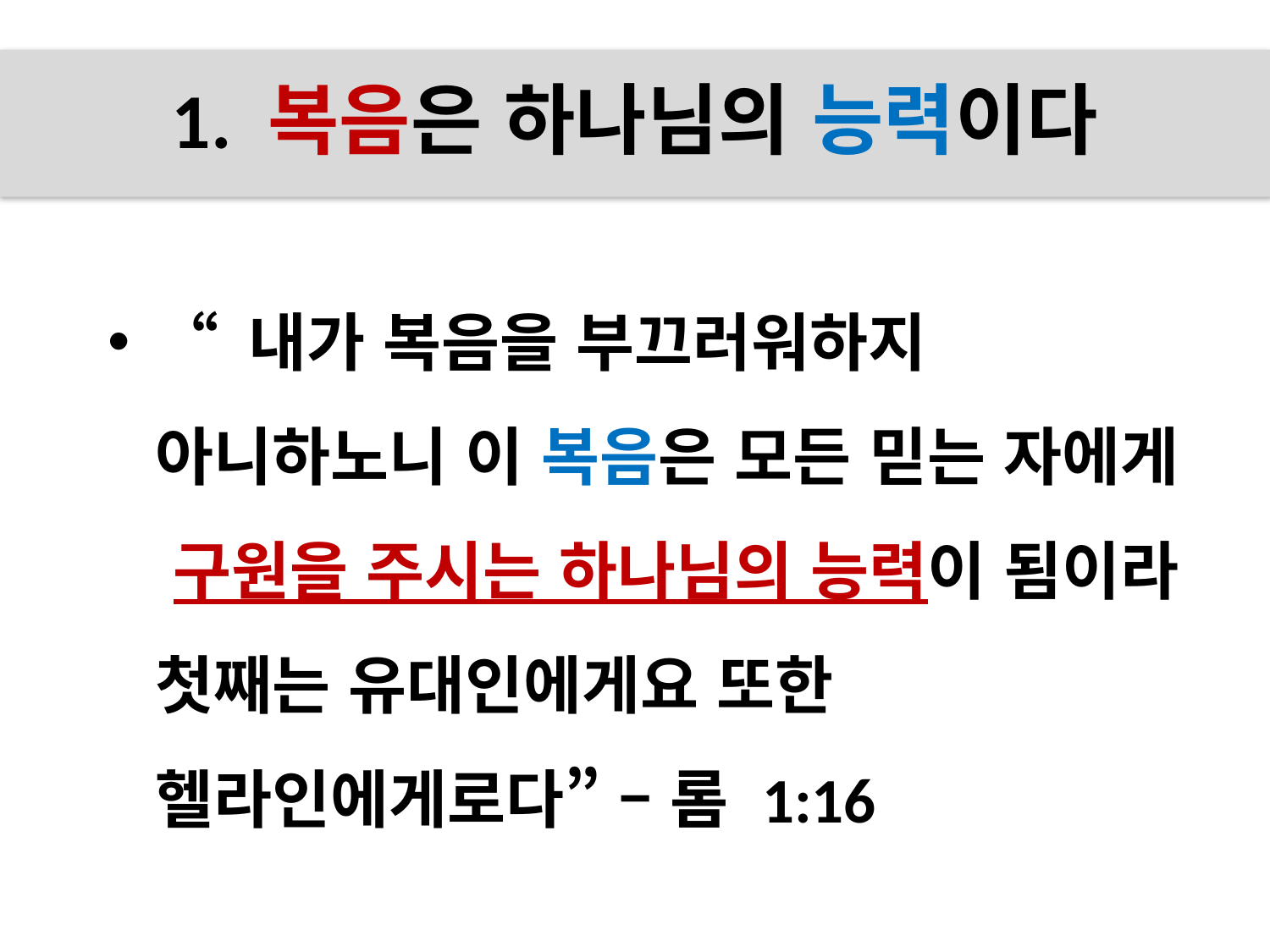

# 1. 복음은 하나님의 능력이다

“ 내가 복음을 부끄러워하지 아니하노니 이 복음은 모든 믿는 자에게 구원을 주시는 하나님의 능력이 됨이라 첫째는 유대인에게요 또한 헬라인에게로다” – 롬 1:16